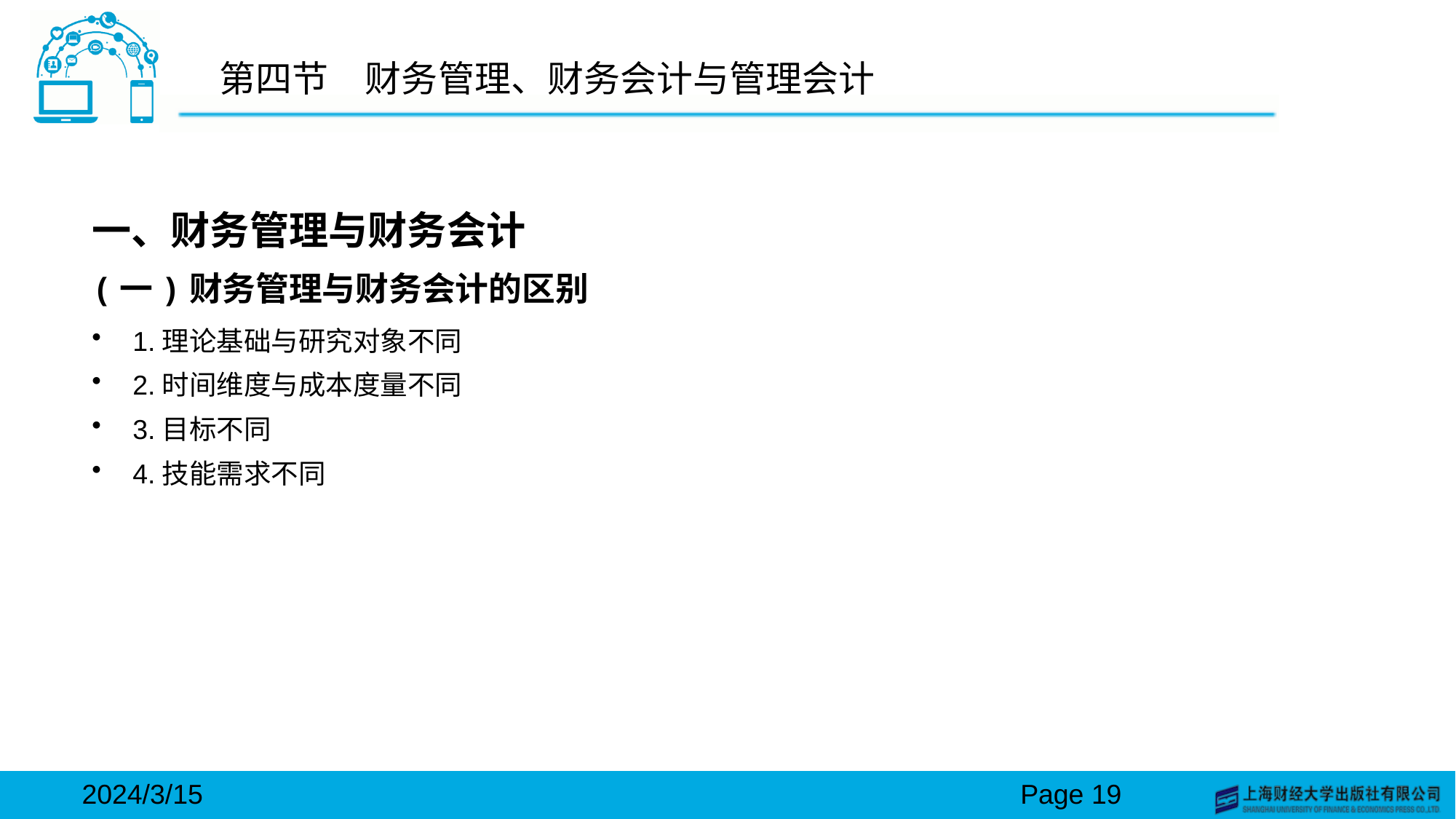

# 第四节　财务管理、财务会计与管理会计
一、财务管理与财务会计
(一)财务管理与财务会计的区别
1.理论基础与研究对象不同
2.时间维度与成本度量不同
3.目标不同
4.技能需求不同

2024/3/15
Page 19